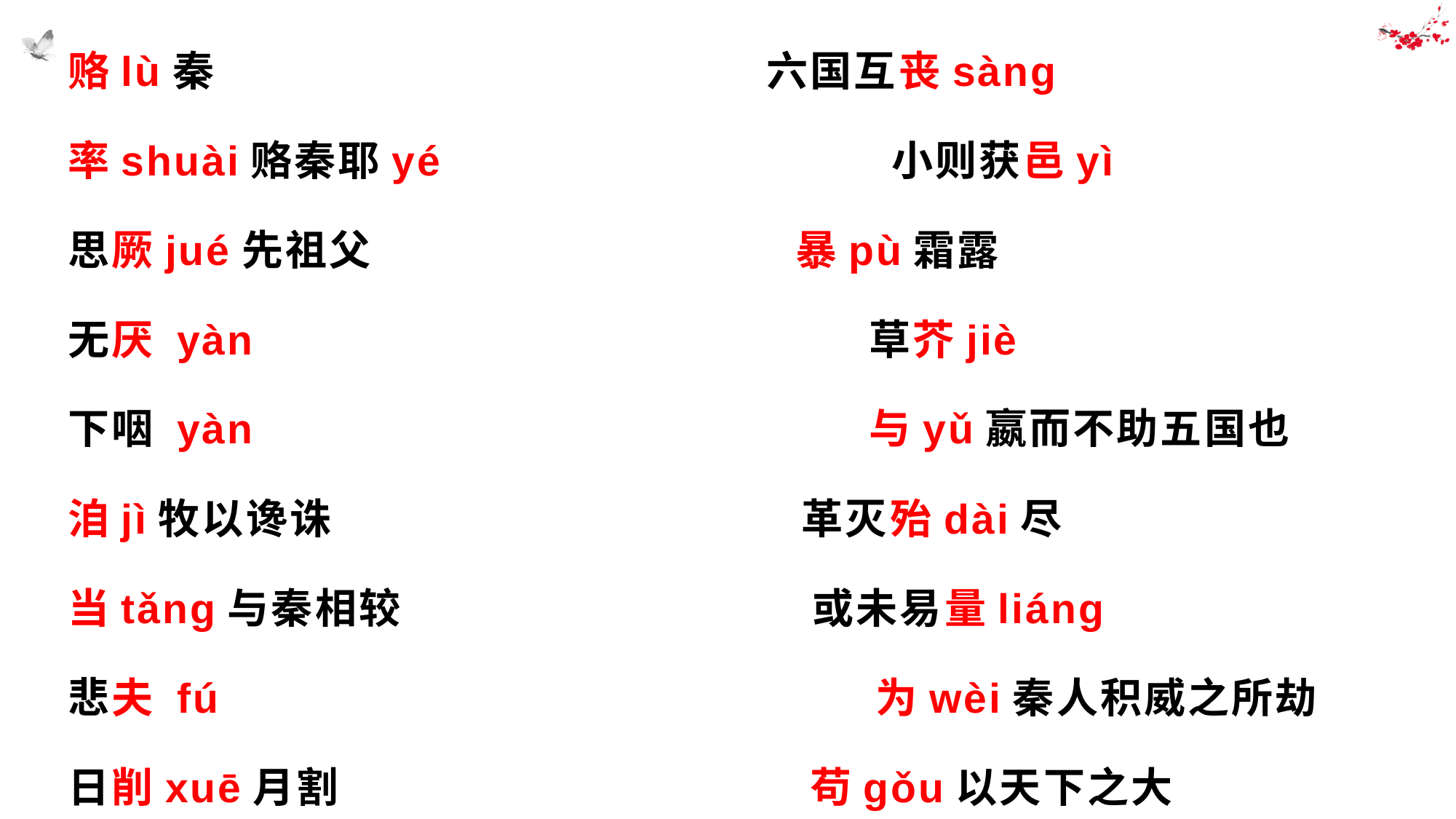

赂lù秦                                               六国互丧sàng
率shuài赂秦耶yé                                小则获邑yì
思厥jué先祖父                                    暴pù霜露
无厌 yàn                                            草芥jiè
下咽 yàn                                            与yǔ嬴而不助五国也
洎jì牧以谗诛                                        革灭殆dài尽
当tǎng与秦相较                                   或未易量liáng
悲夫 fú                                               为wèi秦人积威之所劫
日削xuē月割                                        苟gǒu以天下之大